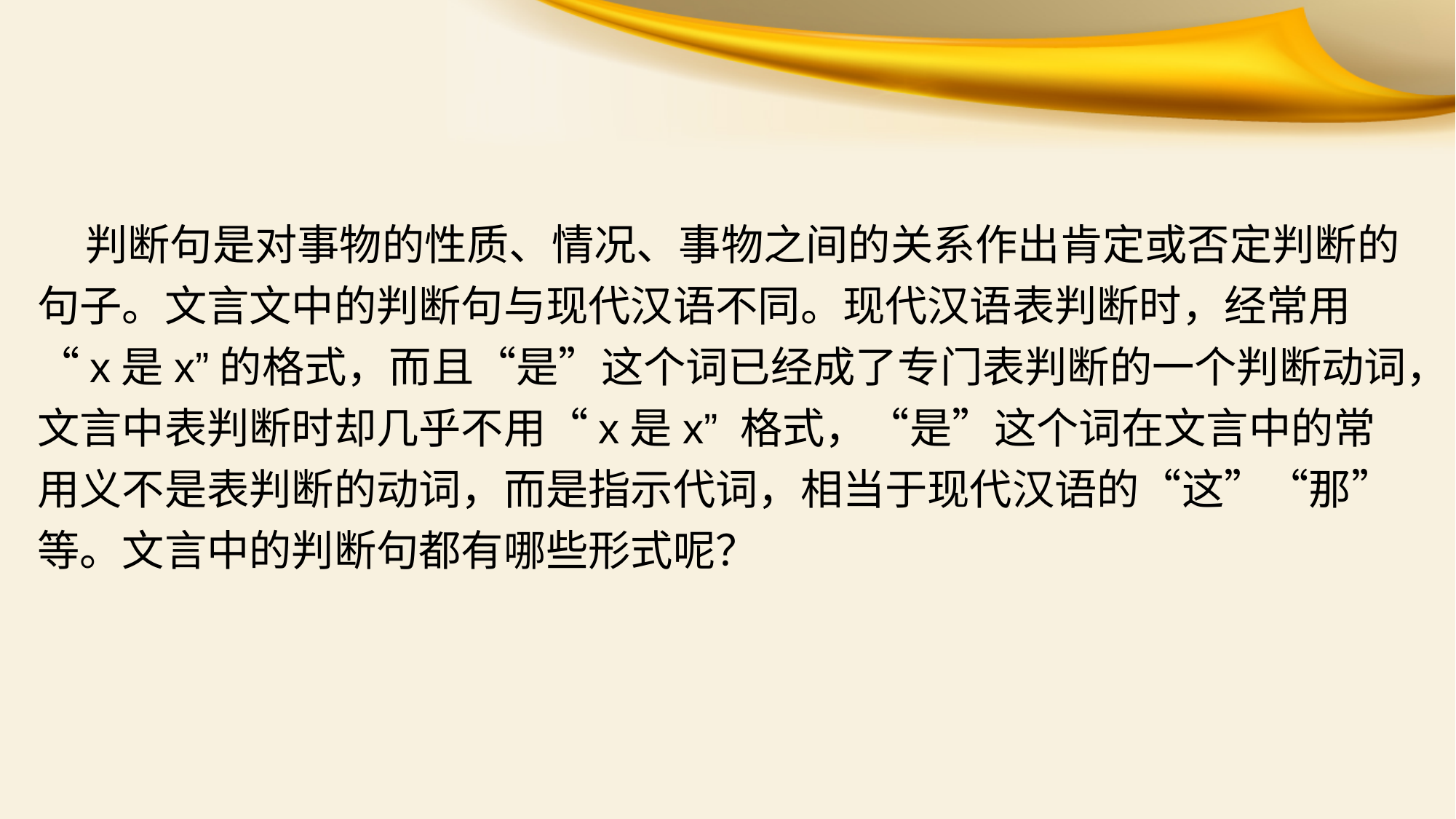

判断句是对事物的性质、情况、事物之间的关系作出肯定或否定判断的句子。文言文中的判断句与现代汉语不同。现代汉语表判断时，经常用“x是x”的格式，而且“是”这个词已经成了专门表判断的一个判断动词，文言中表判断时却几乎不用“x是x” 格式，“是”这个词在文言中的常用义不是表判断的动词，而是指示代词，相当于现代汉语的“这”“那”等。文言中的判断句都有哪些形式呢？